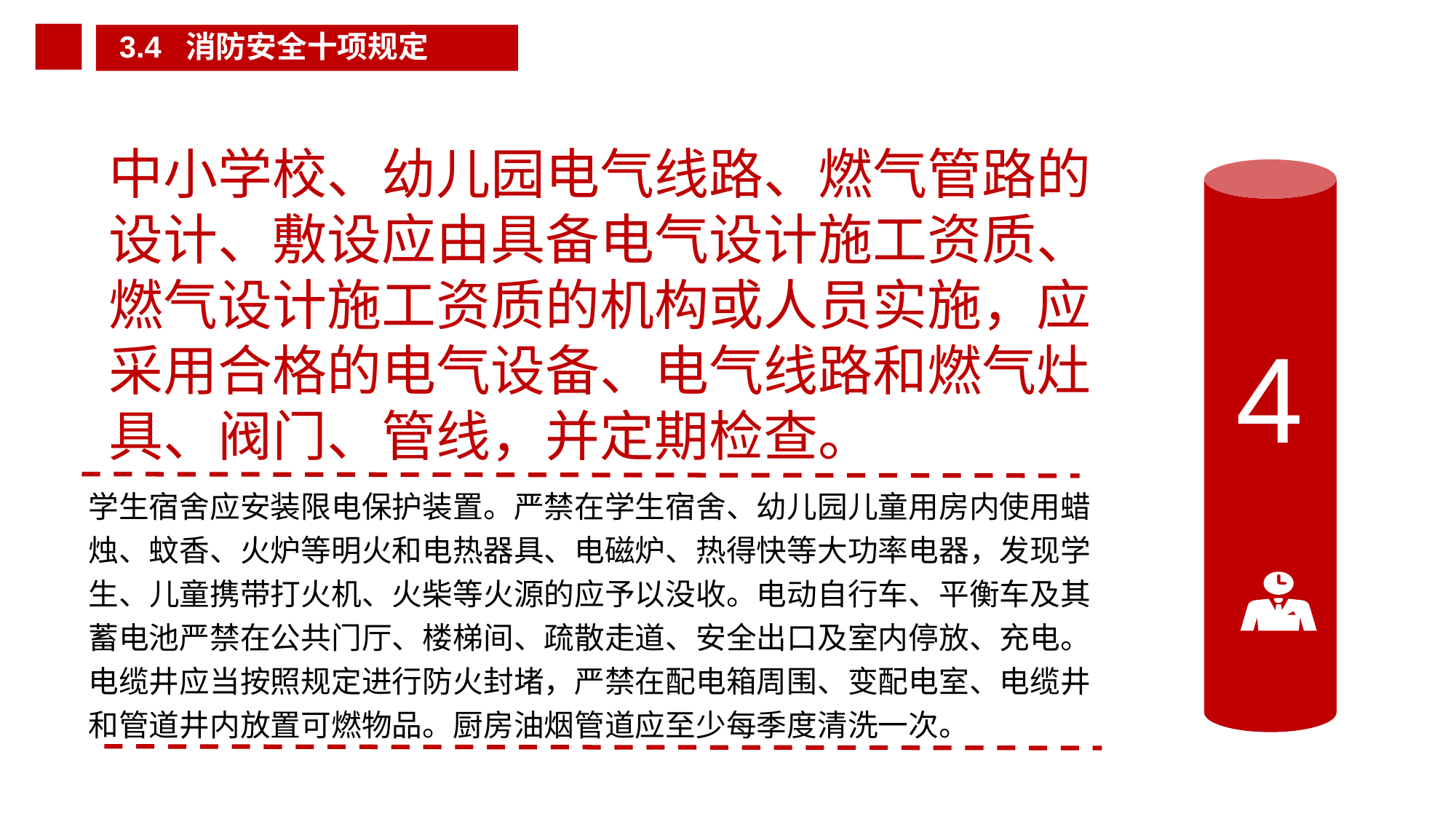

3.4  消防安全十项规定

中小学校、幼儿园电气线路、燃气管路的
设计、敷设应由具备电气设计施工资质、
燃气设计施工资质的机构或人员实施，应
采用合格的电气设备、电气线路和燃气灶
具、阀门、管线，并定期检查。
学生宿舍应安装限电保护装置。严禁在学生宿舍、幼儿园儿童用房内使用蜡烛、蚊香、火炉等明火和电热器具、电磁炉、热得快等大功率电器，发现学生、儿童携带打火机、火柴等火源的应予以没收。电动自行车、平衡车及其蓄电池严禁在公共门厅、楼梯间、疏散走道、安全出口及室内停放、充电。电缆井应当按照规定进行防火封堵，严禁在配电箱周围、变配电室、电缆井和管道井内放置可燃物品。厨房油烟管道应至少每季度清洗一次。

4